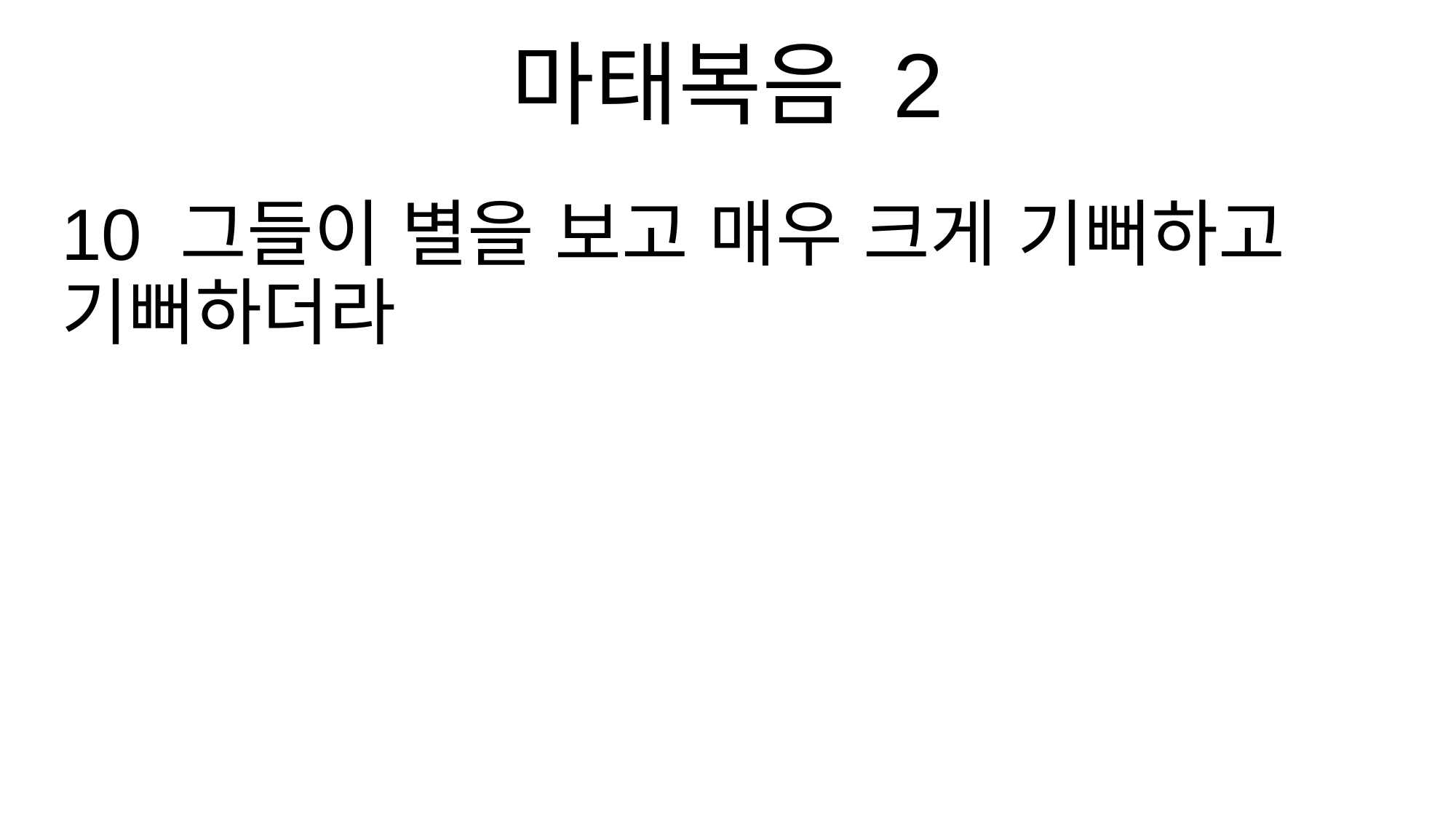

마태복음 2
10 그들이 별을 보고 매우 크게 기뻐하고 기뻐하더라